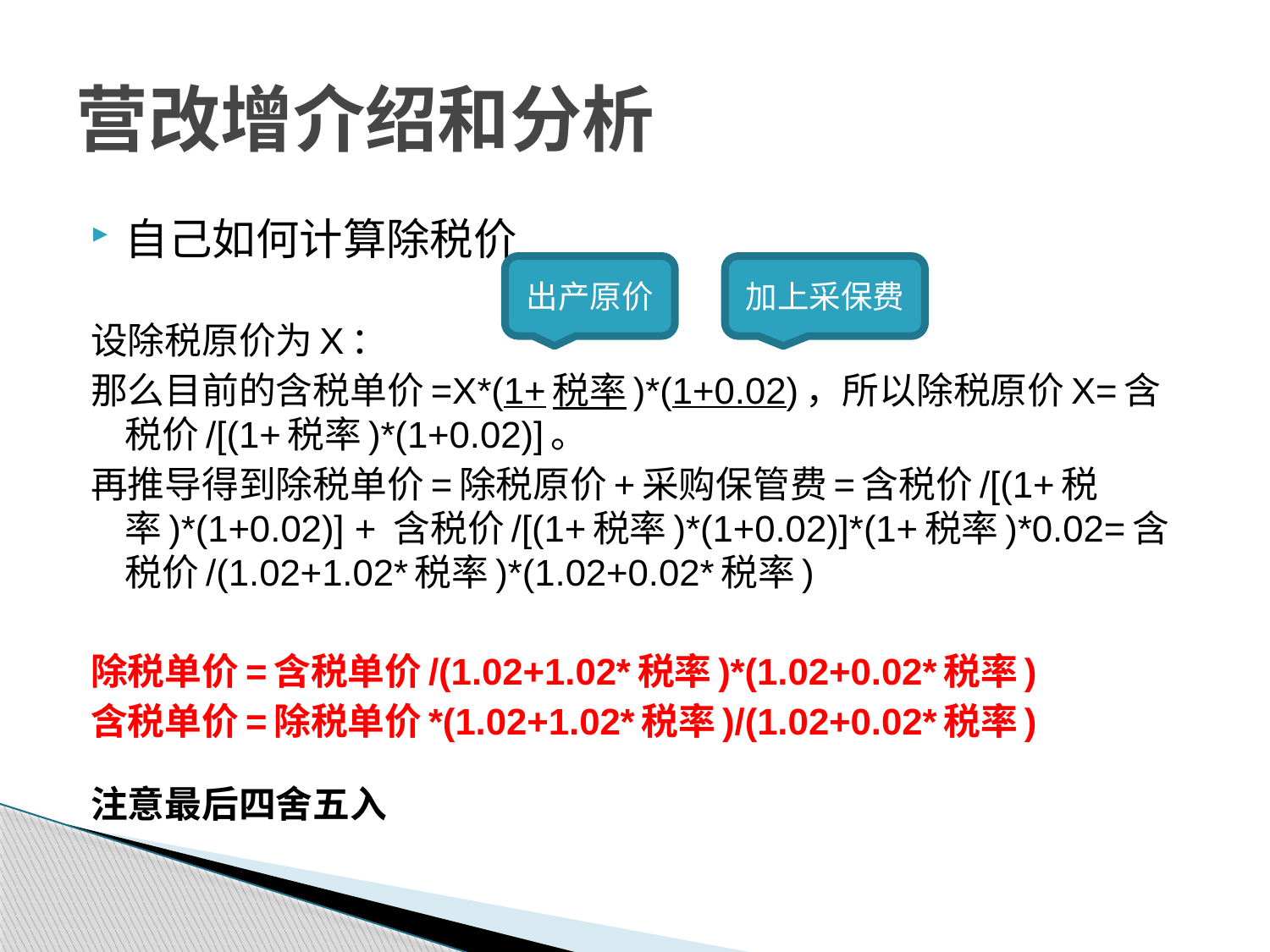

# 营改增介绍和分析
自己如何计算除税价

设除税原价为X：
那么目前的含税单价=X*(1+税率)*(1+0.02)，所以除税原价X=含税价/[(1+税率)*(1+0.02)]。
再推导得到除税单价=除税原价+采购保管费=含税价/[(1+税率)*(1+0.02)] + 含税价/[(1+税率)*(1+0.02)]*(1+税率)*0.02=含税价/(1.02+1.02*税率)*(1.02+0.02*税率)

除税单价=含税单价/(1.02+1.02*税率)*(1.02+0.02*税率)
含税单价=除税单价*(1.02+1.02*税率)/(1.02+0.02*税率)

注意最后四舍五入

出产原价
加上采保费